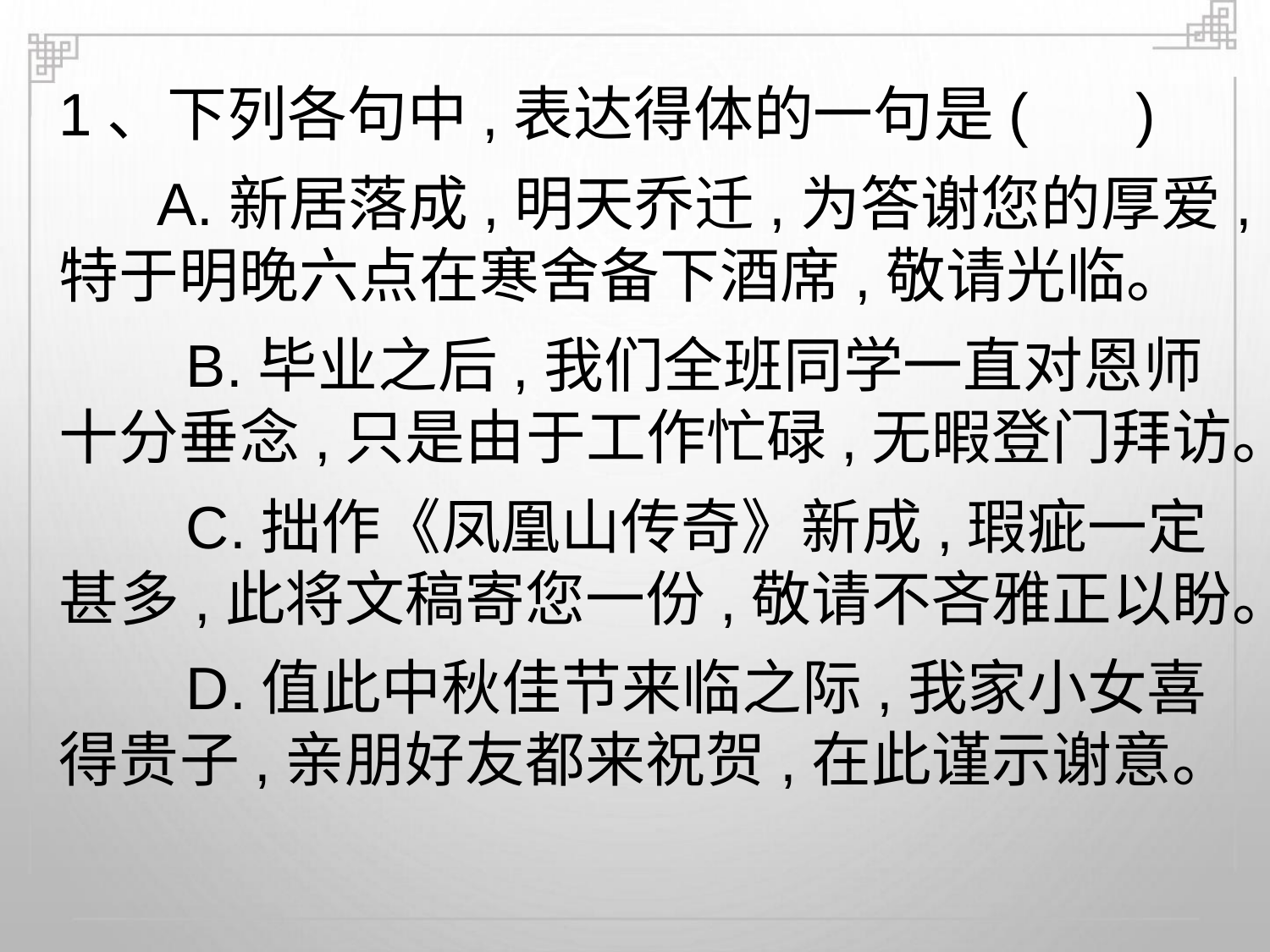

1、下列各句中,表达得体的一句是( )
A.新居落成,明天乔迁,为答谢您的厚爱,
特于明晚六点在寒舍备下酒席,敬请光临。
B.毕业之后,我们全班同学一直对恩师
十分垂念,只是由于工作忙碌,无暇登门拜访。
C.拙作《凤凰山传奇》新成,瑕疵一定
甚多,此将文稿寄您一份,敬请不吝雅正以盼。
D.值此中秋佳节来临之际,我家小女喜
得贵子,亲朋好友都来祝贺,在此谨示谢意。